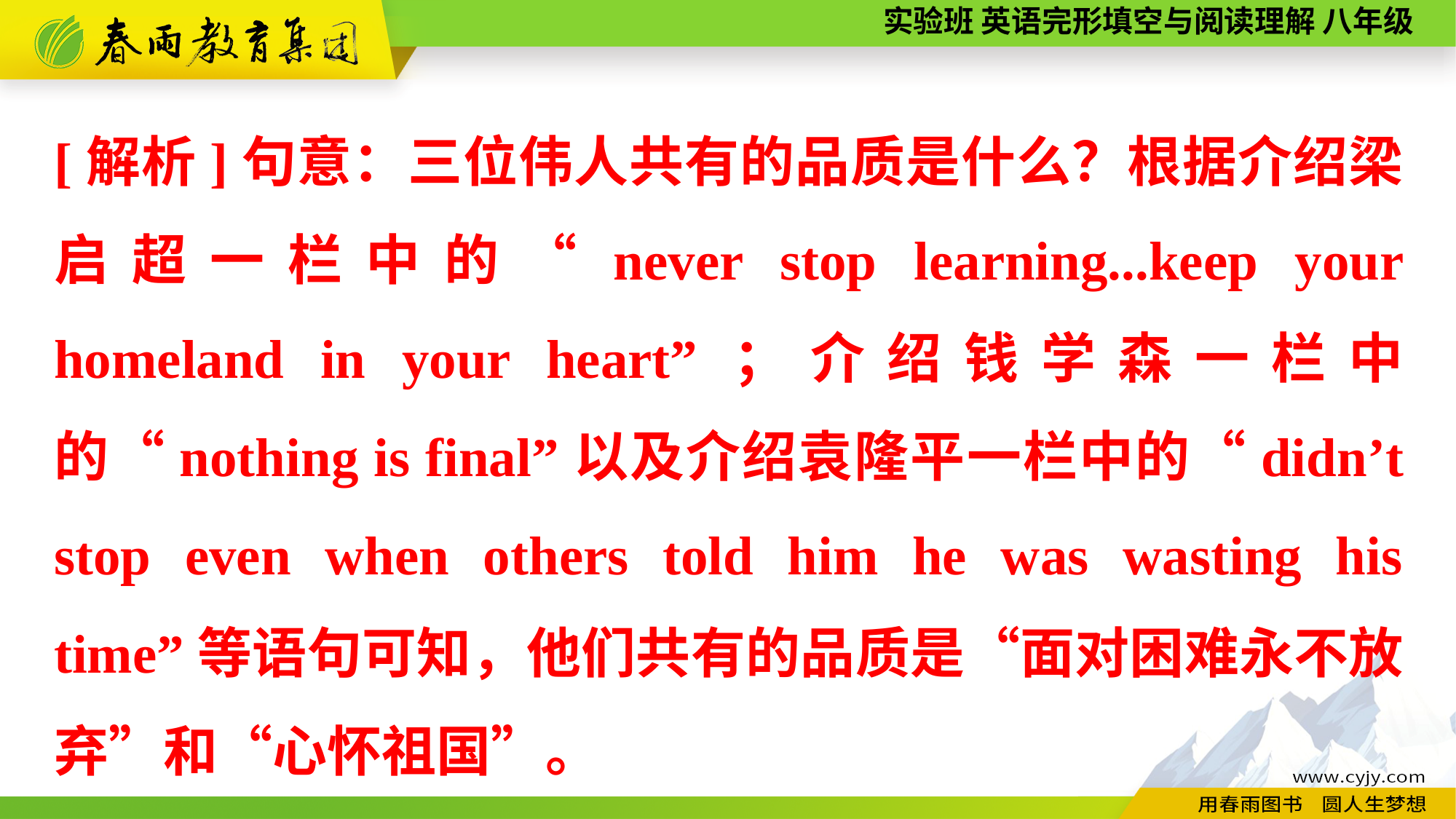

[解析]句意：三位伟人共有的品质是什么？根据介绍梁启超一栏中的“never stop learning...keep your homeland in your heart”；介绍钱学森一栏中的“nothing is final”以及介绍袁隆平一栏中的“didn’t stop even when others told him he was wasting his time”等语句可知，他们共有的品质是“面对困难永不放弃”和“心怀祖国”。